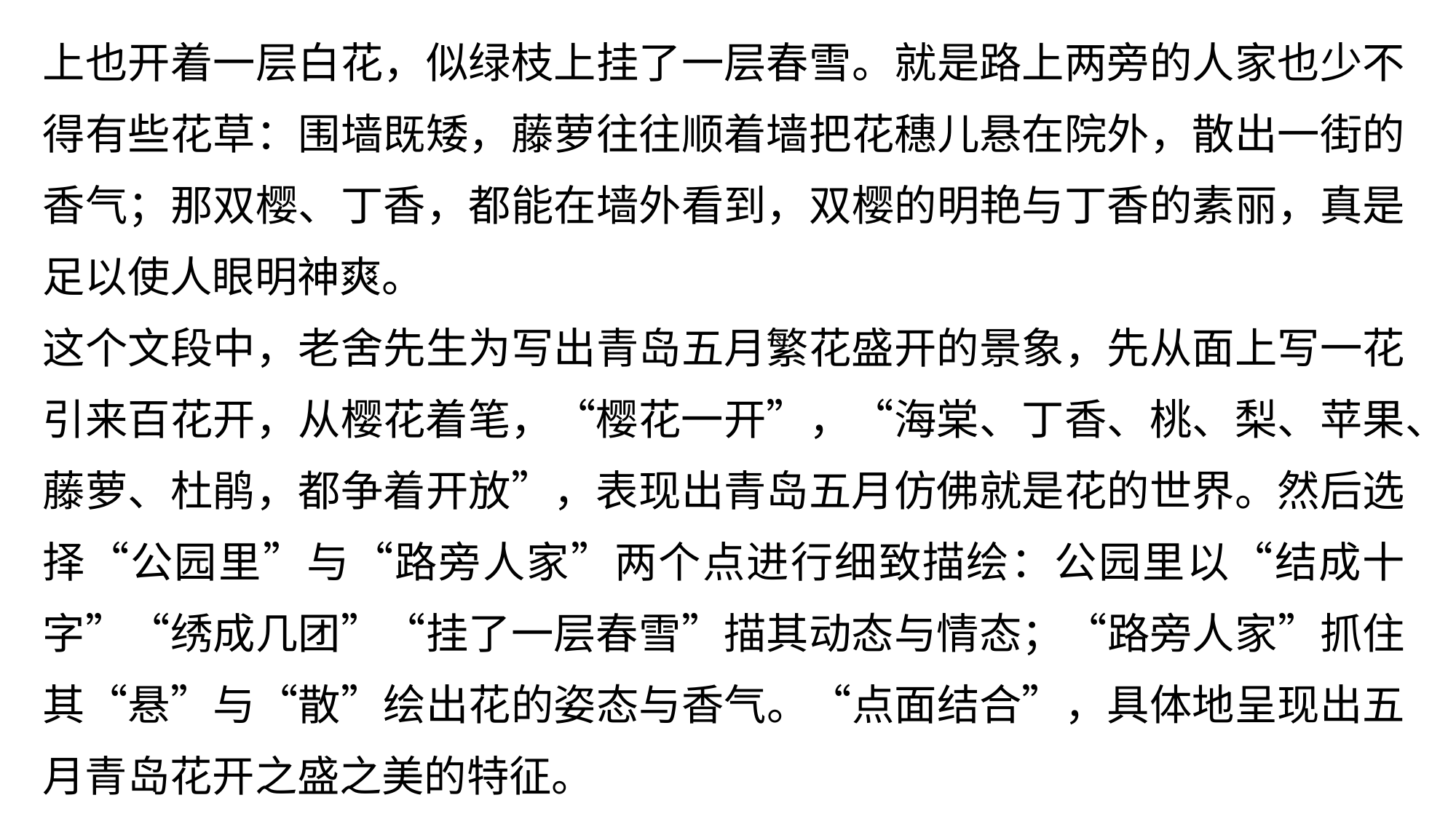

上也开着一层白花，似绿枝上挂了一层春雪。就是路上两旁的人家也少不得有些花草：围墙既矮，藤萝往往顺着墙把花穗儿悬在院外，散出一街的香气；那双樱、丁香，都能在墙外看到，双樱的明艳与丁香的素丽，真是足以使人眼明神爽。
这个文段中，老舍先生为写出青岛五月繁花盛开的景象，先从面上写一花引来百花开，从樱花着笔，“樱花一开”，“海棠、丁香、桃、梨、苹果、藤萝、杜鹃，都争着开放”，表现出青岛五月仿佛就是花的世界。然后选择“公园里”与“路旁人家”两个点进行细致描绘：公园里以“结成十字”“绣成几团”“挂了一层春雪”描其动态与情态；“路旁人家”抓住其“悬”与“散”绘出花的姿态与香气。“点面结合”，具体地呈现出五月青岛花开之盛之美的特征。